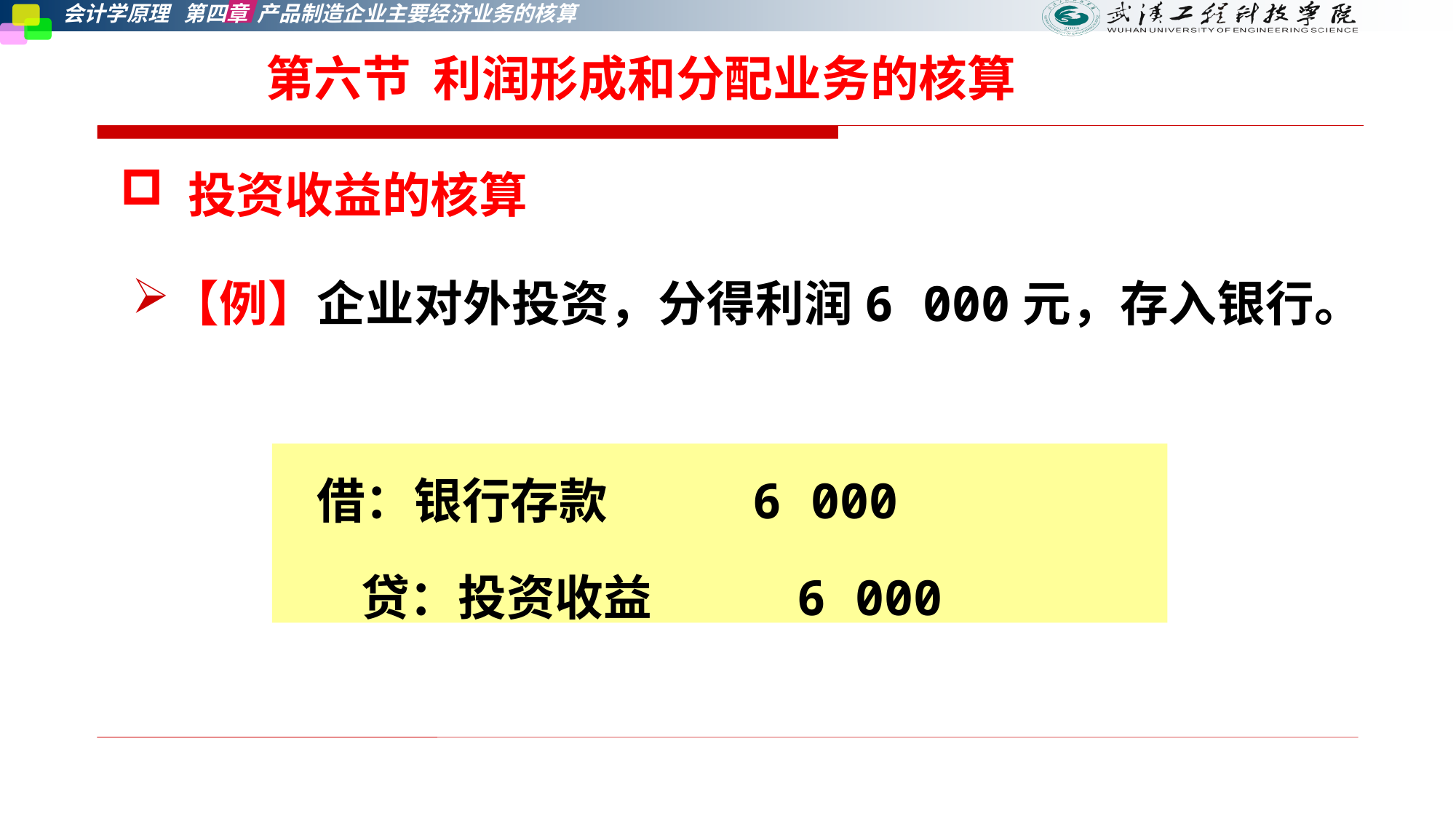

# 第六节  利润形成和分配业务的核算
 投资收益的核算
【例】企业对外投资，分得利润6 000元，存入银行。
  借：银行存款            6 000
      贷：投资收益            6 000